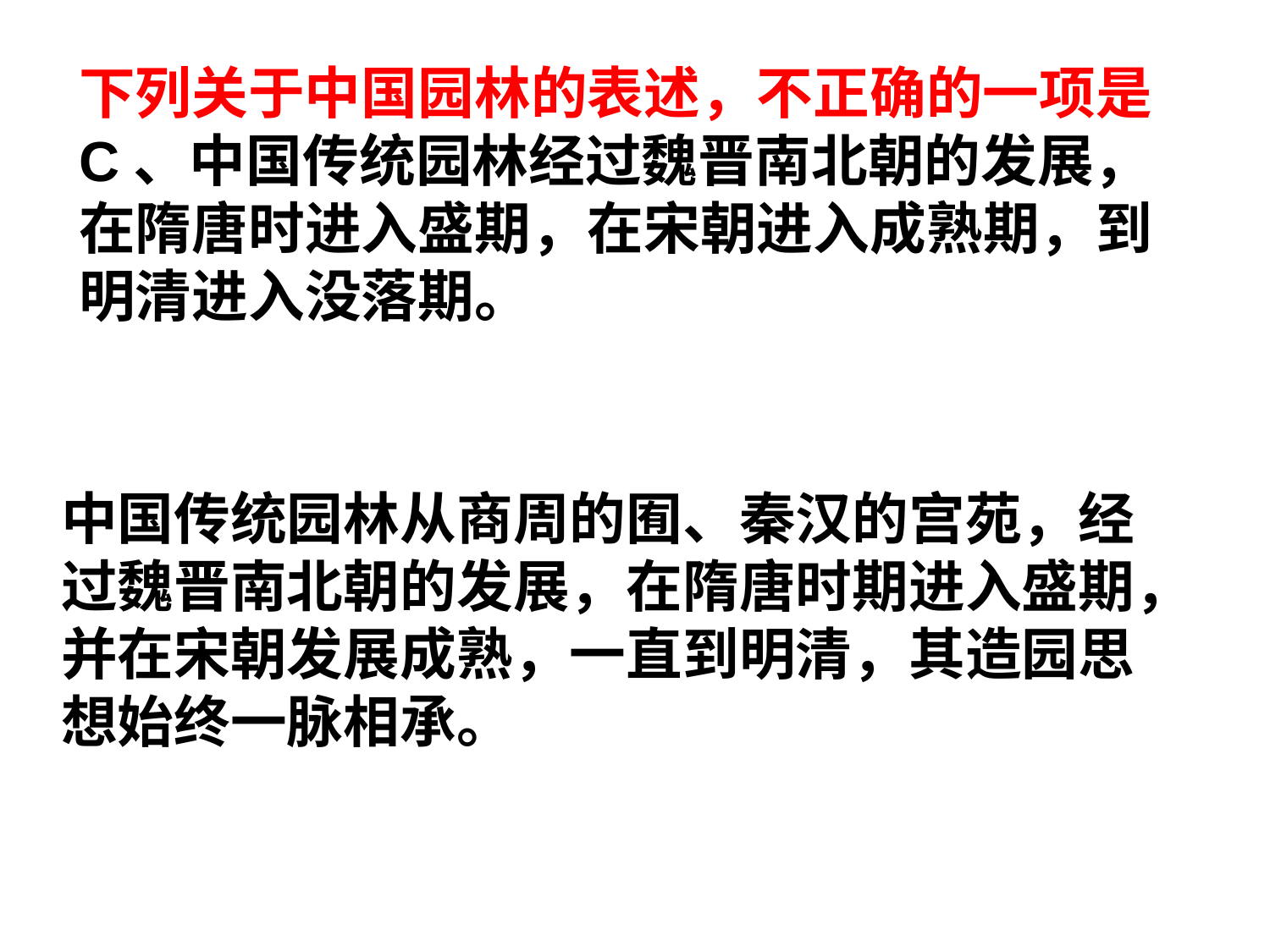

下列关于中国园林的表述，不正确的一项是
C、中国传统园林经过魏晋南北朝的发展，在隋唐时进入盛期，在宋朝进入成熟期，到明清进入没落期。
中国传统园林从商周的囿、秦汉的宫苑，经过魏晋南北朝的发展，在隋唐时期进入盛期，并在宋朝发展成熟，一直到明清，其造园思想始终一脉相承。